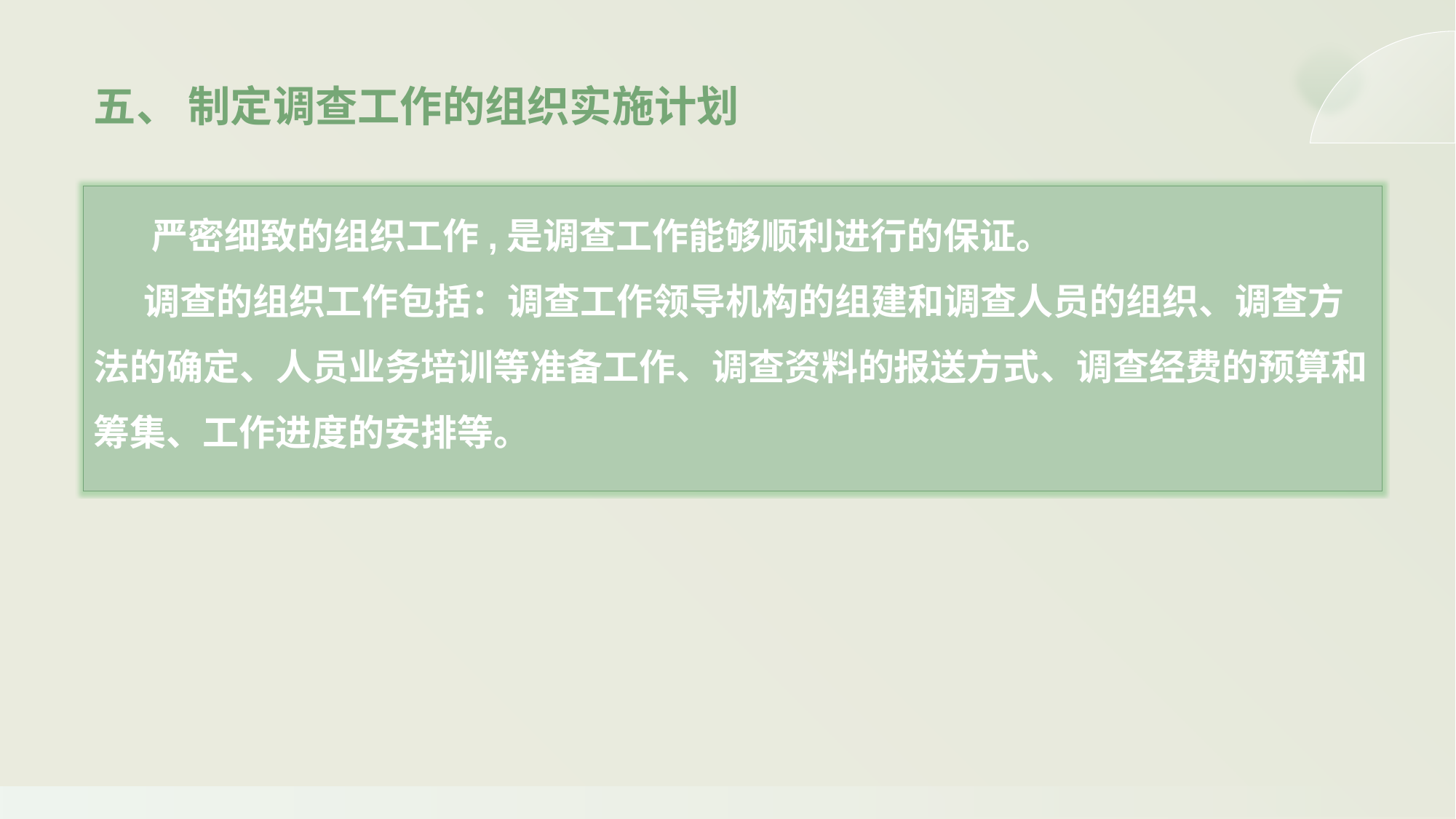

五、 制定调查工作的组织实施计划
      严密细致的组织工作,是调查工作能够顺利进行的保证。
     调查的组织工作包括：调查工作领导机构的组建和调查人员的组织、调查方法的确定、人员业务培训等准备工作、调查资料的报送方式、调查经费的预算和筹集、工作进度的安排等。